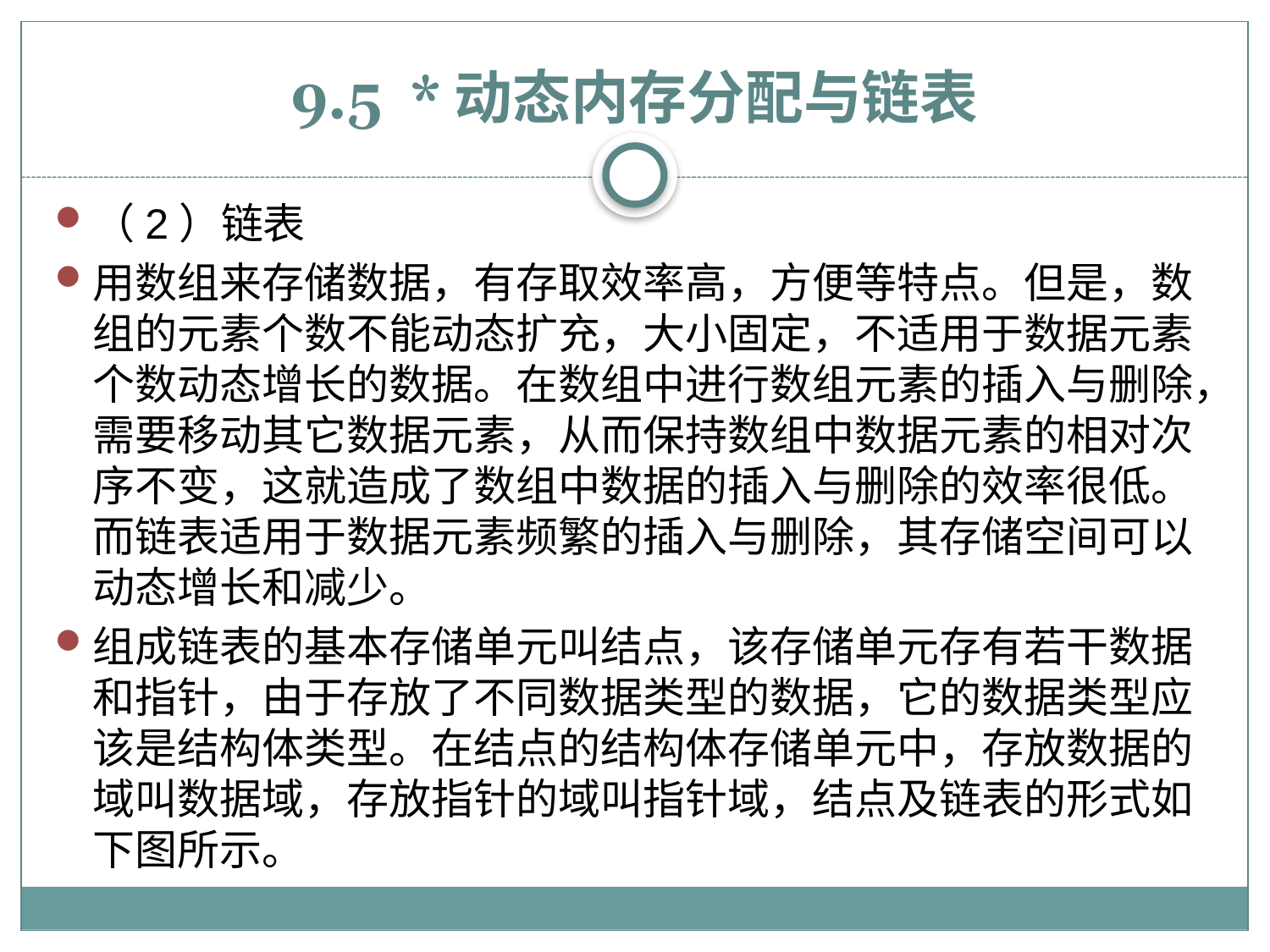

# 9.5  *动态内存分配与链表
（2）链表
用数组来存储数据，有存取效率高，方便等特点。但是，数组的元素个数不能动态扩充，大小固定，不适用于数据元素个数动态增长的数据。在数组中进行数组元素的插入与删除，需要移动其它数据元素，从而保持数组中数据元素的相对次序不变，这就造成了数组中数据的插入与删除的效率很低。而链表适用于数据元素频繁的插入与删除，其存储空间可以动态增长和减少。
组成链表的基本存储单元叫结点，该存储单元存有若干数据和指针，由于存放了不同数据类型的数据，它的数据类型应该是结构体类型。在结点的结构体存储单元中，存放数据的域叫数据域，存放指针的域叫指针域，结点及链表的形式如下图所示。